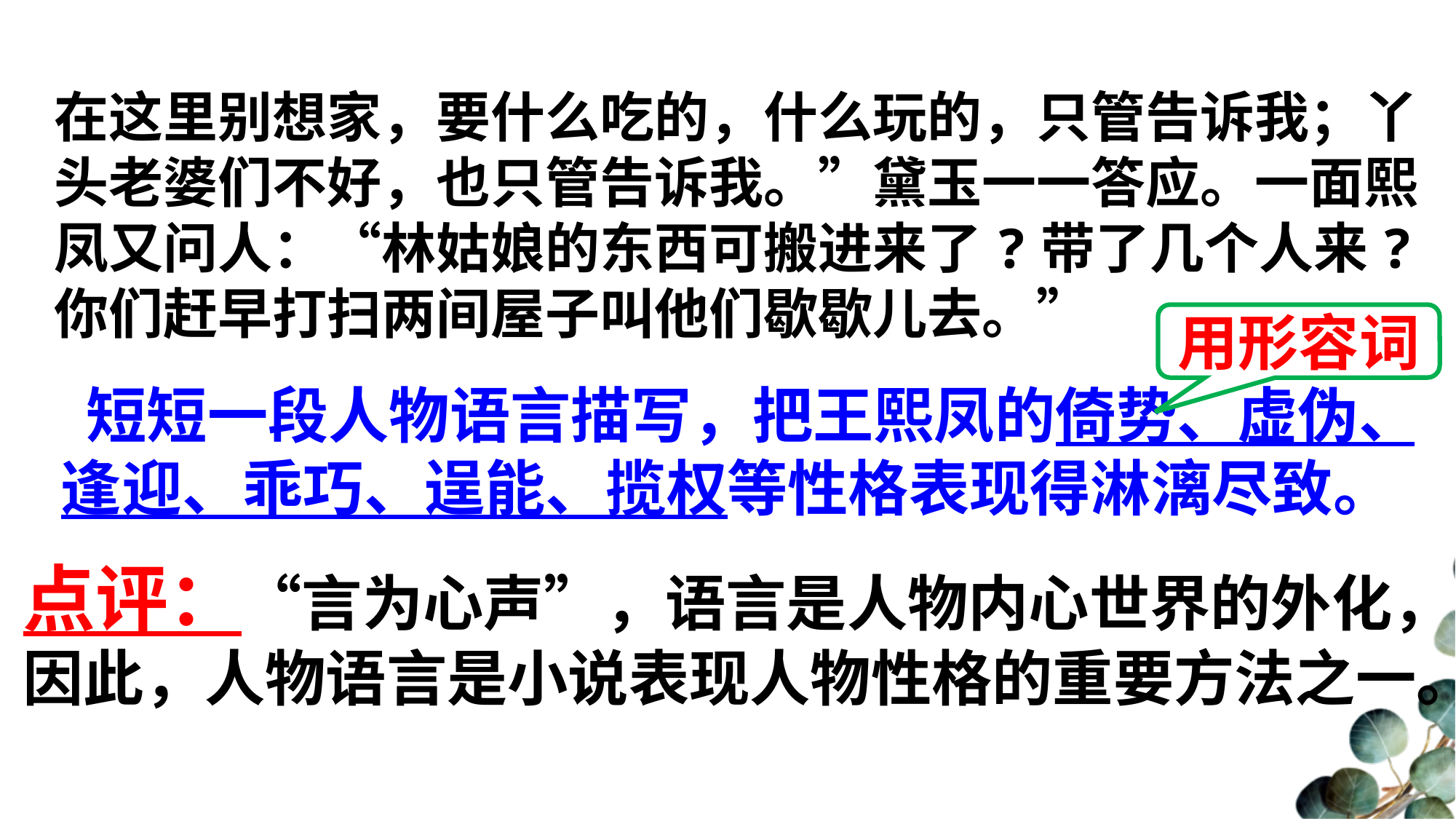

在这里别想家，要什么吃的，什么玩的，只管告诉我；丫头老婆们不好，也只管告诉我。”黛玉一一答应。一面熙凤又问人：“林姑娘的东西可搬进来了?带了几个人来?你们赶早打扫两间屋子叫他们歇歇儿去。”
用形容词
 短短一段人物语言描写，把王熙凤的倚势、虚伪、逢迎、乖巧、逞能、揽权等性格表现得淋漓尽致。
点评：“言为心声”，语言是人物内心世界的外化，因此，人物语言是小说表现人物性格的重要方法之一。